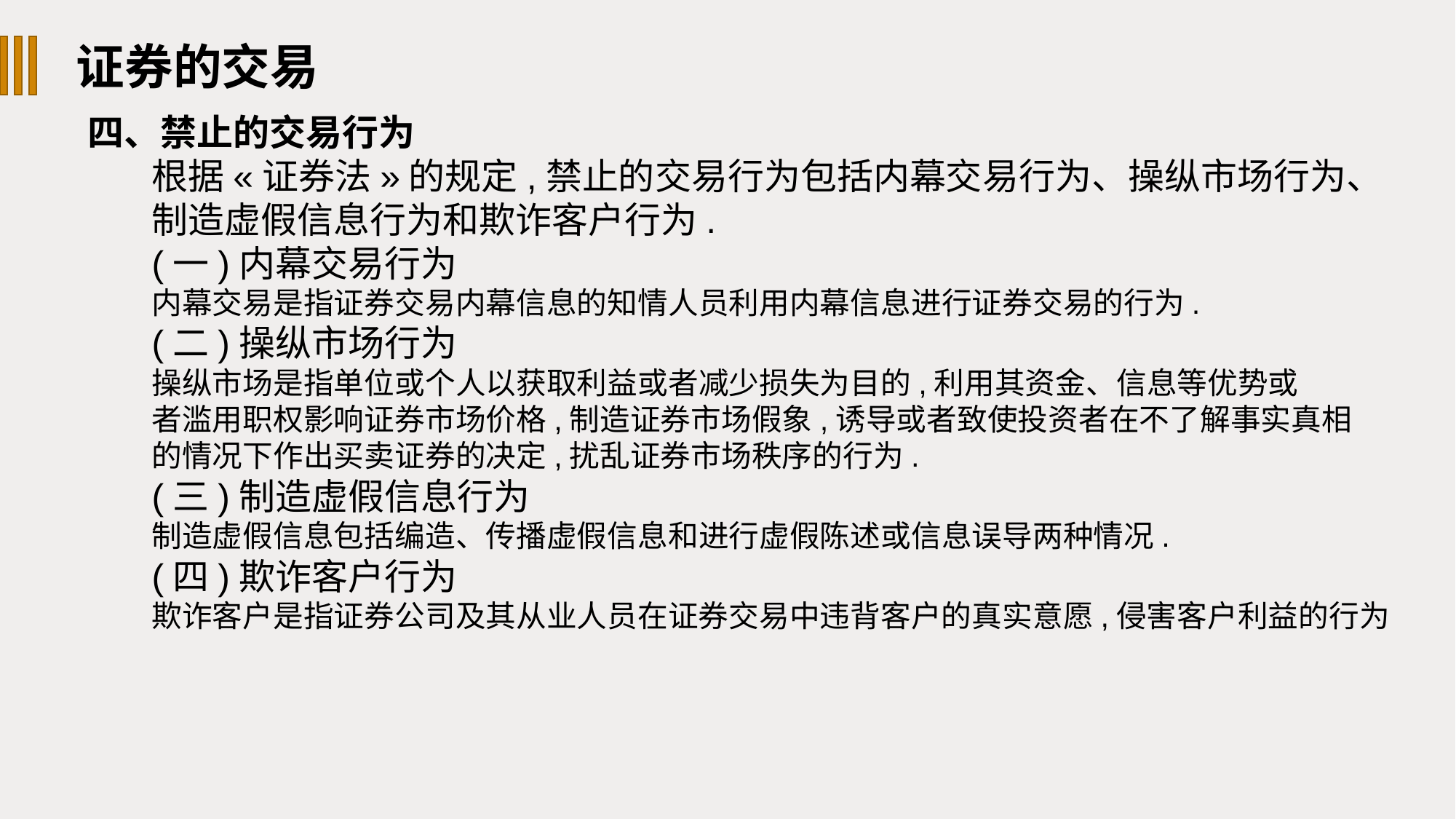

证券的交易

四、禁止的交易行为
根据«证券法»的规定,禁止的交易行为包括内幕交易行为、操纵市场行为、
制造虚假信息行为和欺诈客户行为.
(一)内幕交易行为
内幕交易是指证券交易内幕信息的知情人员利用内幕信息进行证券交易的行为.
(二)操纵市场行为
操纵市场是指单位或个人以获取利益或者减少损失为目的,利用其资金、信息等优势或
者滥用职权影响证券市场价格,制造证券市场假象,诱导或者致使投资者在不了解事实真相
的情况下作出买卖证券的决定,扰乱证券市场秩序的行为.
(三)制造虚假信息行为
制造虚假信息包括编造、传播虚假信息和进行虚假陈述或信息误导两种情况.
(四)欺诈客户行为
欺诈客户是指证券公司及其从业人员在证券交易中违背客户的真实意愿,侵害客户利益的行为